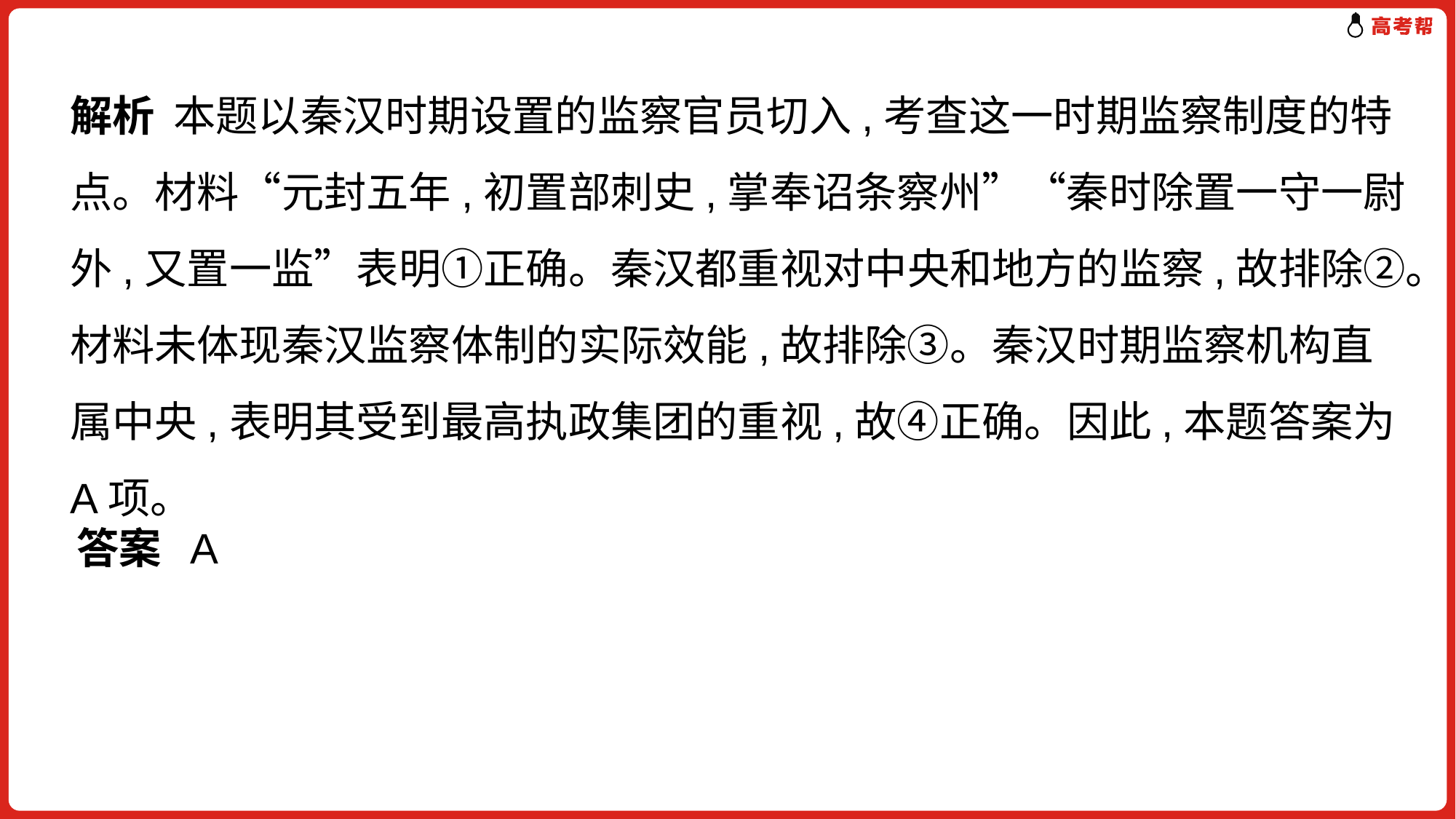

解析  本题以秦汉时期设置的监察官员切入,考查这一时期监察制度的特点。材料“元封五年,初置部刺史,掌奉诏条察州”“秦时除置一守一尉外,又置一监”表明①正确。秦汉都重视对中央和地方的监察,故排除②。材料未体现秦汉监察体制的实际效能,故排除③。秦汉时期监察机构直属中央,表明其受到最高执政集团的重视,故④正确。因此,本题答案为A项。
答案  A